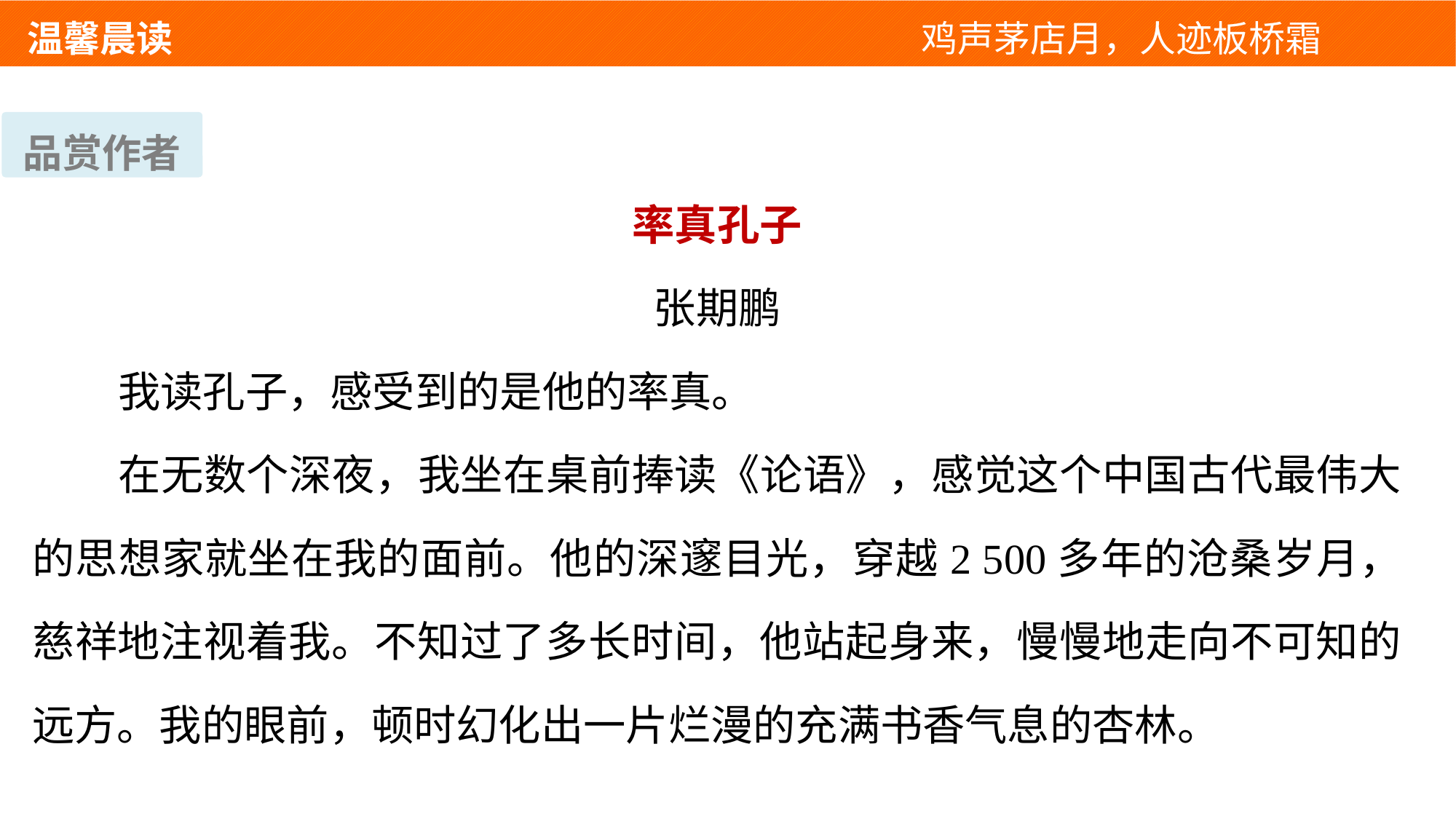

温馨晨读                                     　 　　　　　　　　　　　鸡声茅店月，人迹板桥霜
品赏作者
率真孔子
张期鹏
我读孔子，感受到的是他的率真。
在无数个深夜，我坐在桌前捧读《论语》，感觉这个中国古代最伟大的思想家就坐在我的面前。他的深邃目光，穿越2 500多年的沧桑岁月，慈祥地注视着我。不知过了多长时间，他站起身来，慢慢地走向不可知的远方。我的眼前，顿时幻化出一片烂漫的充满书香气息的杏林。